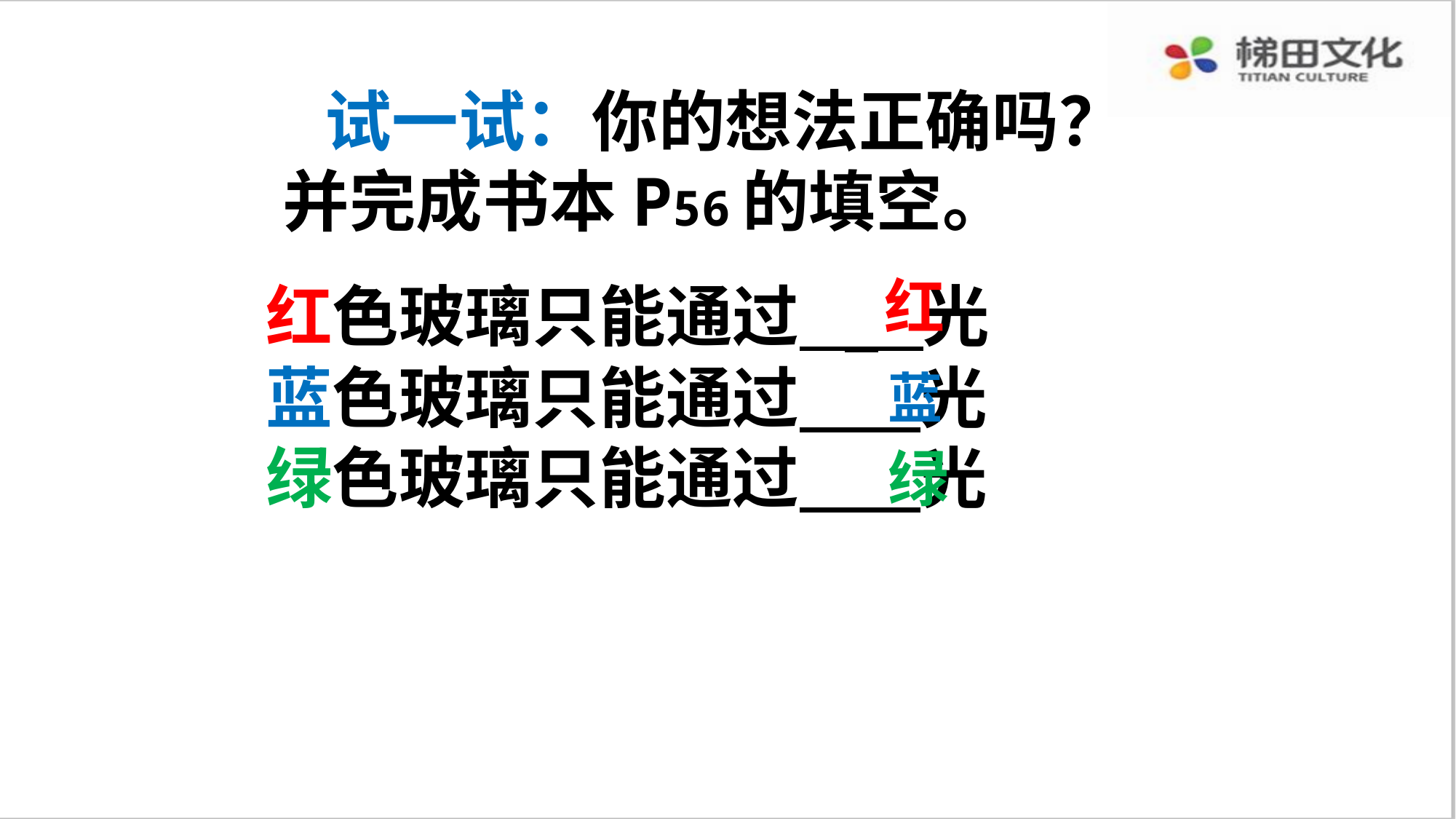

试一试：你的想法正确吗？并完成书本P56的填空。
红色玻璃只能通过        光
蓝色玻璃只能通过        光
绿色玻璃只能通过        光

红
蓝
绿